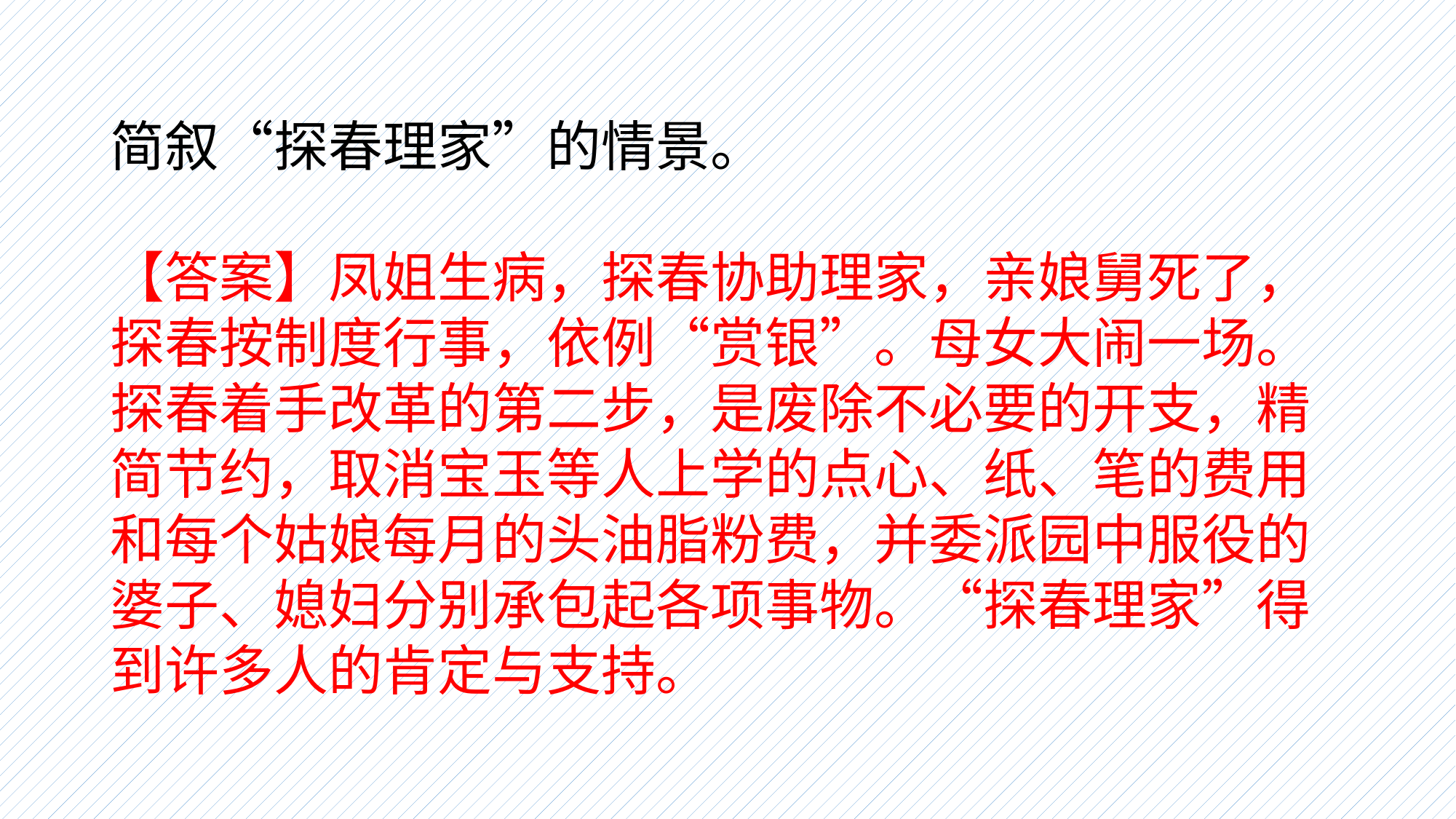

简叙“探春理家”的情景。

【答案】凤姐生病，探春协助理家，亲娘舅死了，探春按制度行事，依例“赏银”。母女大闹一场。探春着手改革的第二步，是废除不必要的开支，精简节约，取消宝玉等人上学的点心、纸、笔的费用和每个姑娘每月的头油脂粉费，并委派园中服役的婆子、媳妇分别承包起各项事物。“探春理家”得到许多人的肯定与支持。